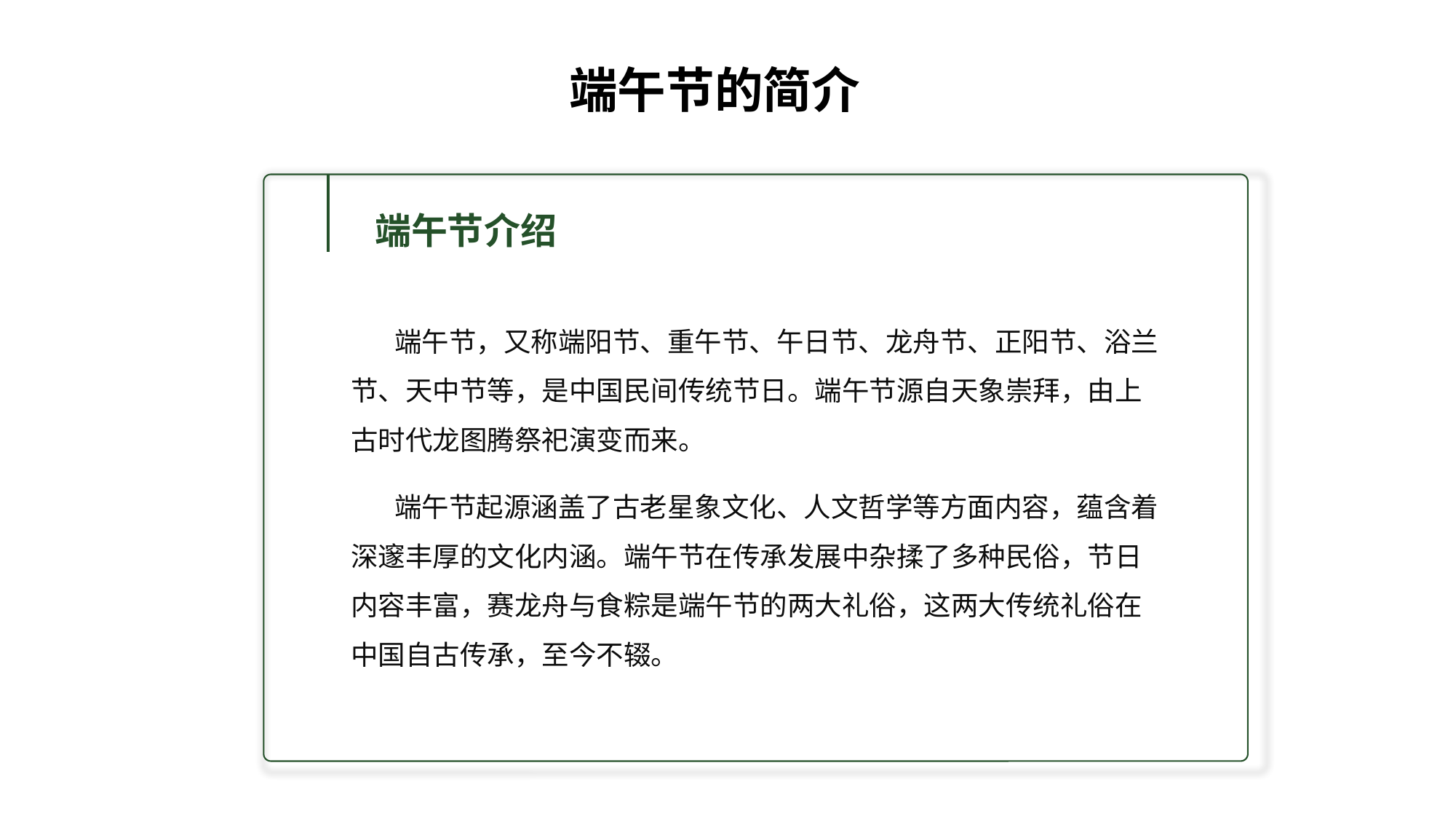

端午节的简介

端午节介绍
      端午节，又称端阳节、重午节、午日节、龙舟节、正阳节、浴兰节、天中节等，是中国民间传统节日。端午节源自天象崇拜，由上古时代龙图腾祭祀演变而来。
      端午节起源涵盖了古老星象文化、人文哲学等方面内容，蕴含着深邃丰厚的文化内涵。端午节在传承发展中杂揉了多种民俗，节日内容丰富，赛龙舟与食粽是端午节的两大礼俗，这两大传统礼俗在中国自古传承，至今不辍。